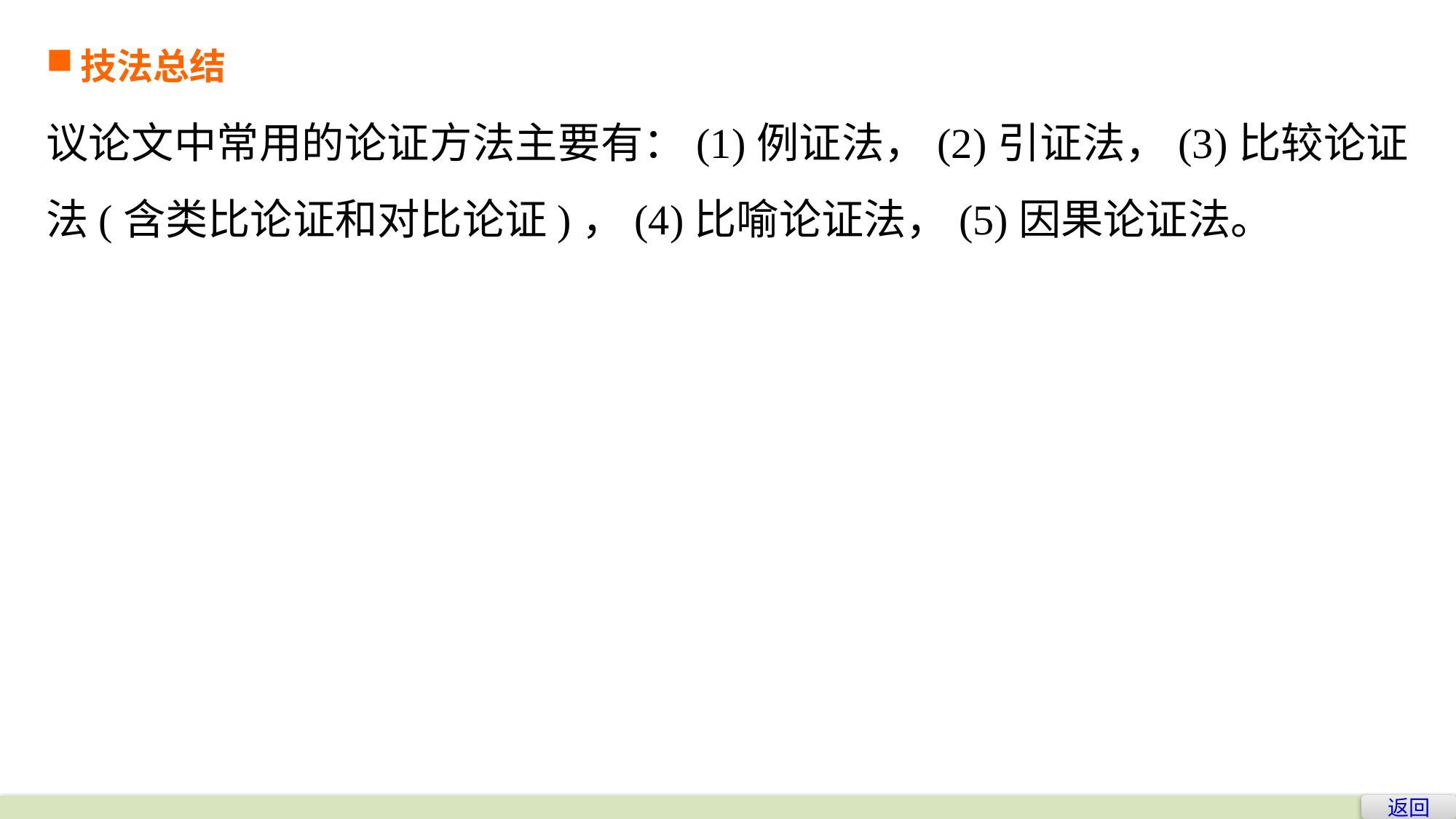

技法总结
议论文中常用的论证方法主要有：(1)例证法，(2)引证法，(3)比较论证法(含类比论证和对比论证)，(4)比喻论证法，(5)因果论证法。
返回